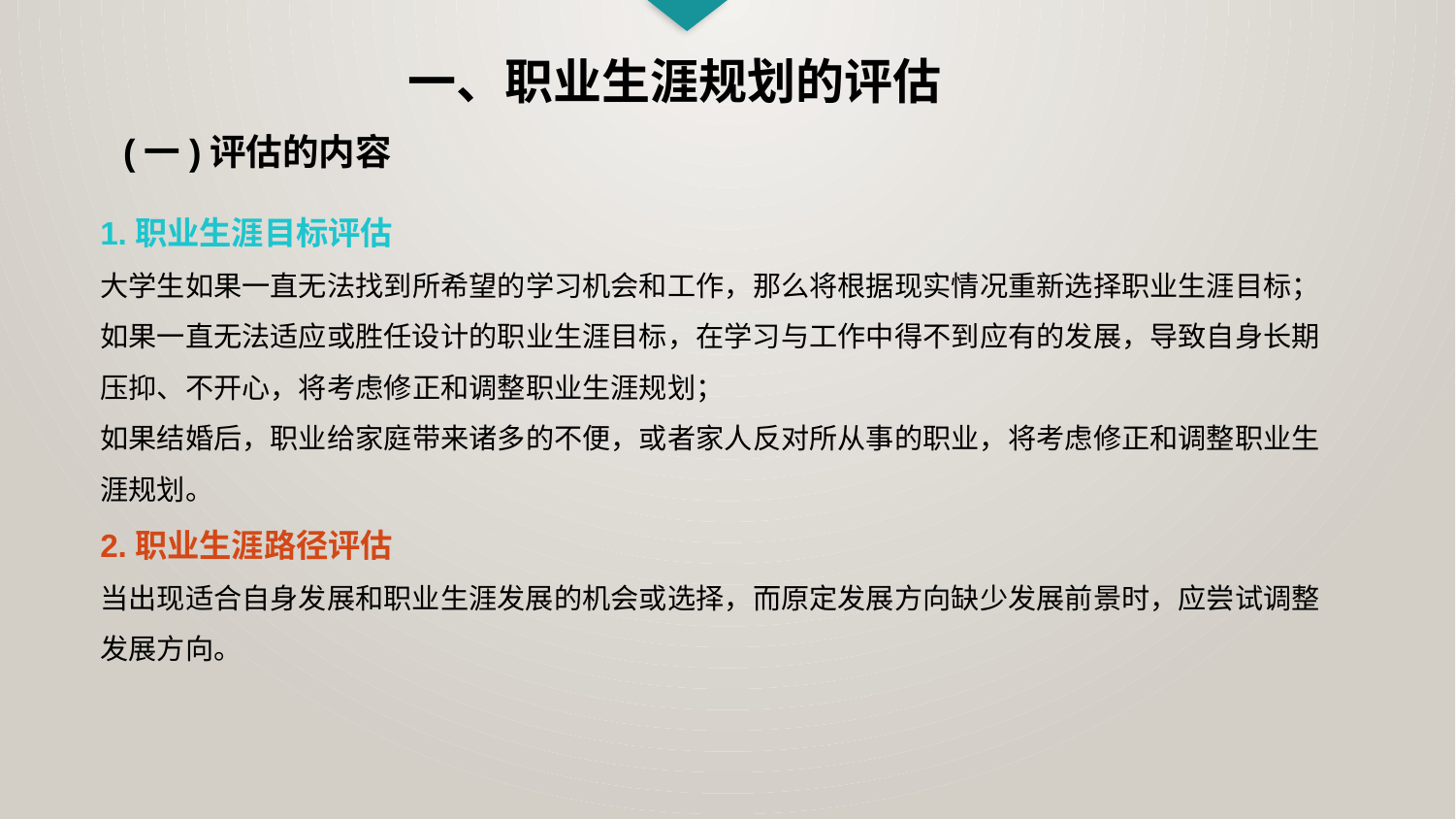

一、职业生涯规划的评估
(一)评估的内容
1.职业生涯目标评估
大学生如果一直无法找到所希望的学习机会和工作，那么将根据现实情况重新选择职业生涯目标；
如果一直无法适应或胜任设计的职业生涯目标，在学习与工作中得不到应有的发展，导致自身长期压抑、不开心，将考虑修正和调整职业生涯规划；
如果结婚后，职业给家庭带来诸多的不便，或者家人反对所从事的职业，将考虑修正和调整职业生涯规划。
2.职业生涯路径评估
当出现适合自身发展和职业生涯发展的机会或选择，而原定发展方向缺少发展前景时，应尝试调整发展方向。
73